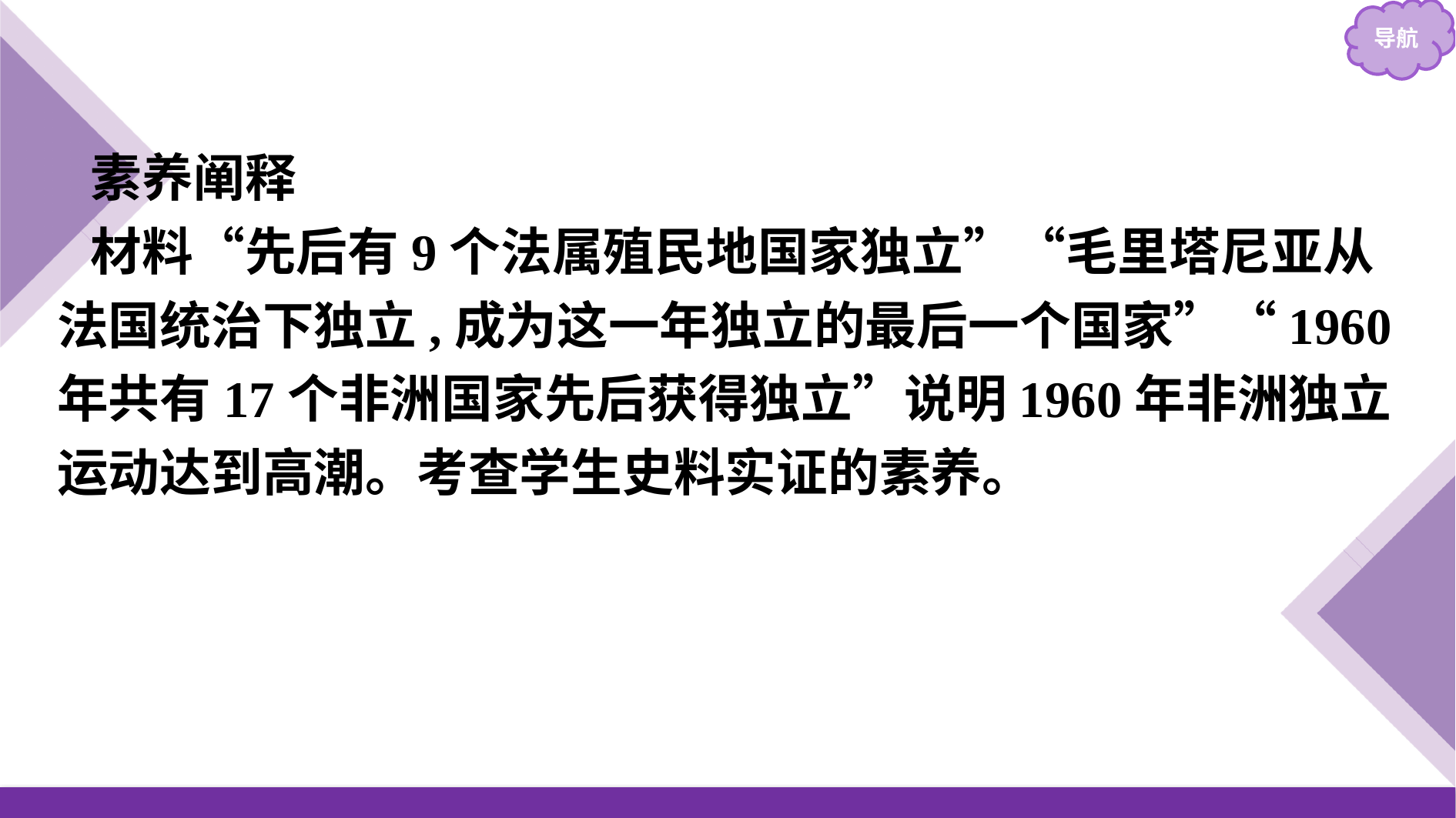

素养阐释
材料“先后有9个法属殖民地国家独立”“毛里塔尼亚从法国统治下独立,成为这一年独立的最后一个国家”“1960年共有17个非洲国家先后获得独立”说明1960年非洲独立运动达到高潮。考查学生史料实证的素养。